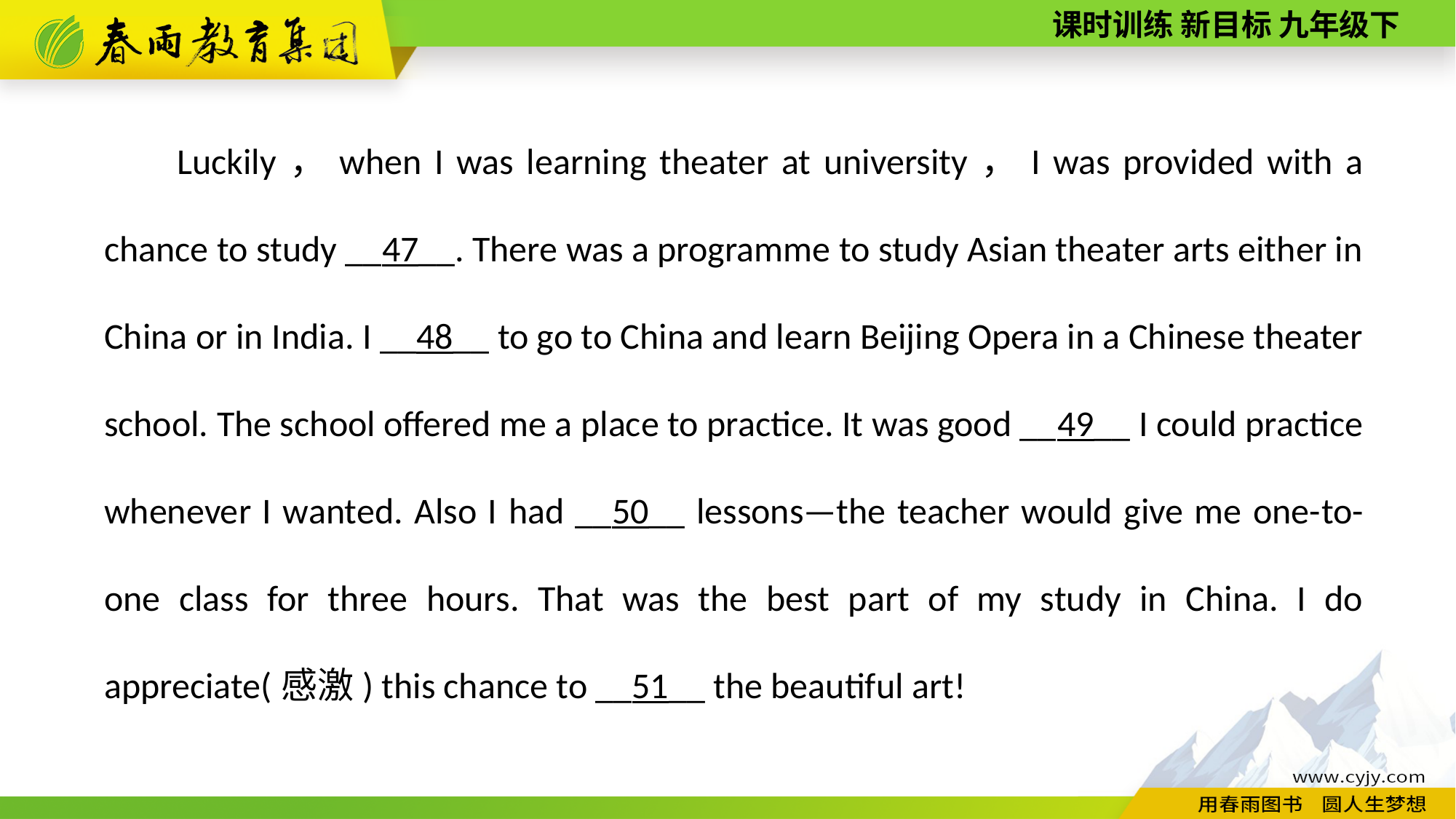

Luckily，when I was learning theater at university，I was provided with a chance to study __47__. There was a programme to study Asian theater arts either in China or in India. I __48__ to go to China and learn Beijing Opera in a Chinese theater school. The school offered me a place to practice. It was good __49__ I could practice whenever I wanted. Also I had __50__ lessons—the teacher would give me one-­to­-one class for three hours. That was the best part of my study in China. I do appreciate(感激) this chance to __51__ the beautiful art!